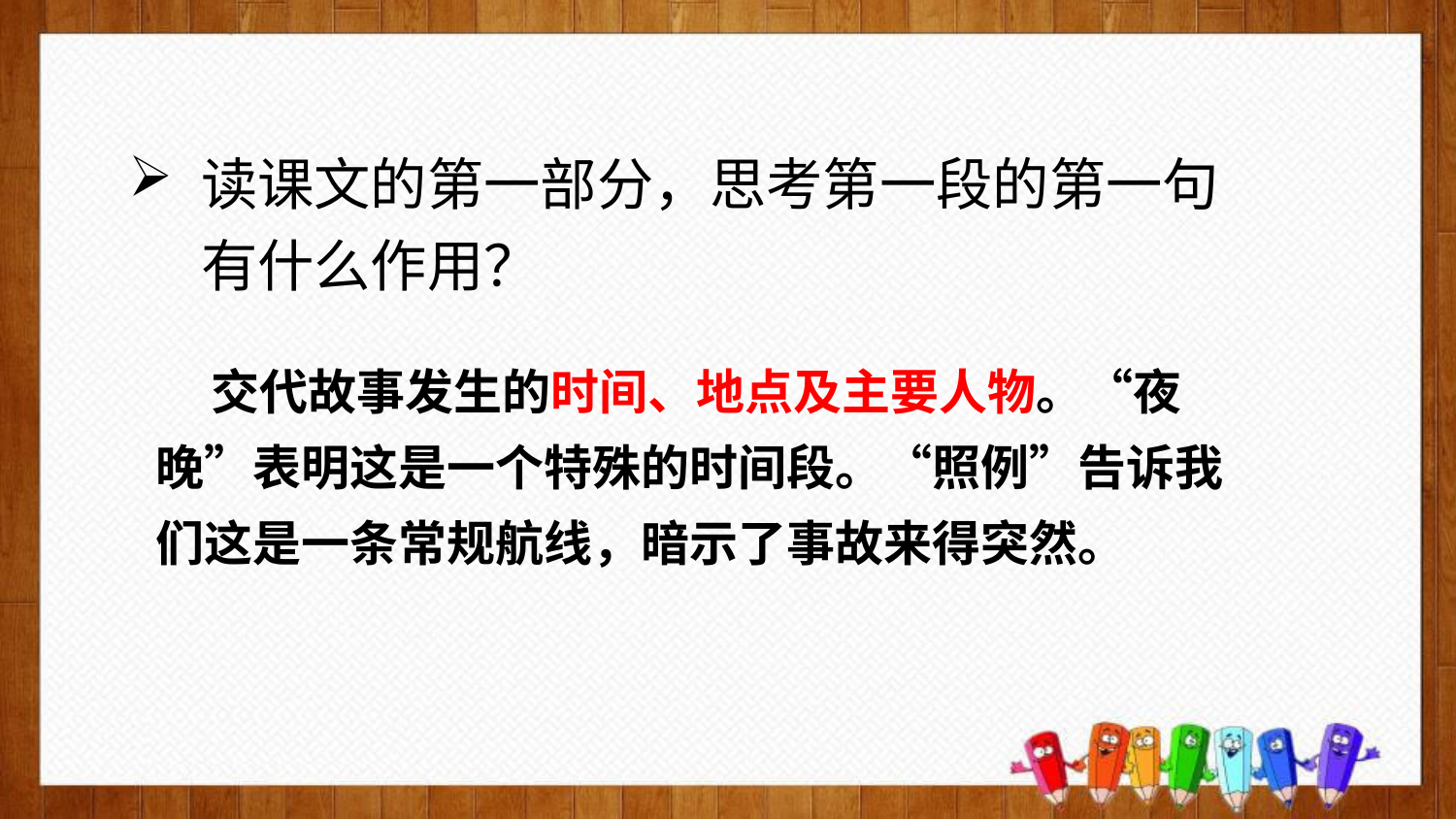

读课文的第一部分，思考第一段的第一句有什么作用？
    交代故事发生的时间、地点及主要人物。“夜晚”表明这是一个特殊的时间段。“照例”告诉我们这是一条常规航线，暗示了事故来得突然。